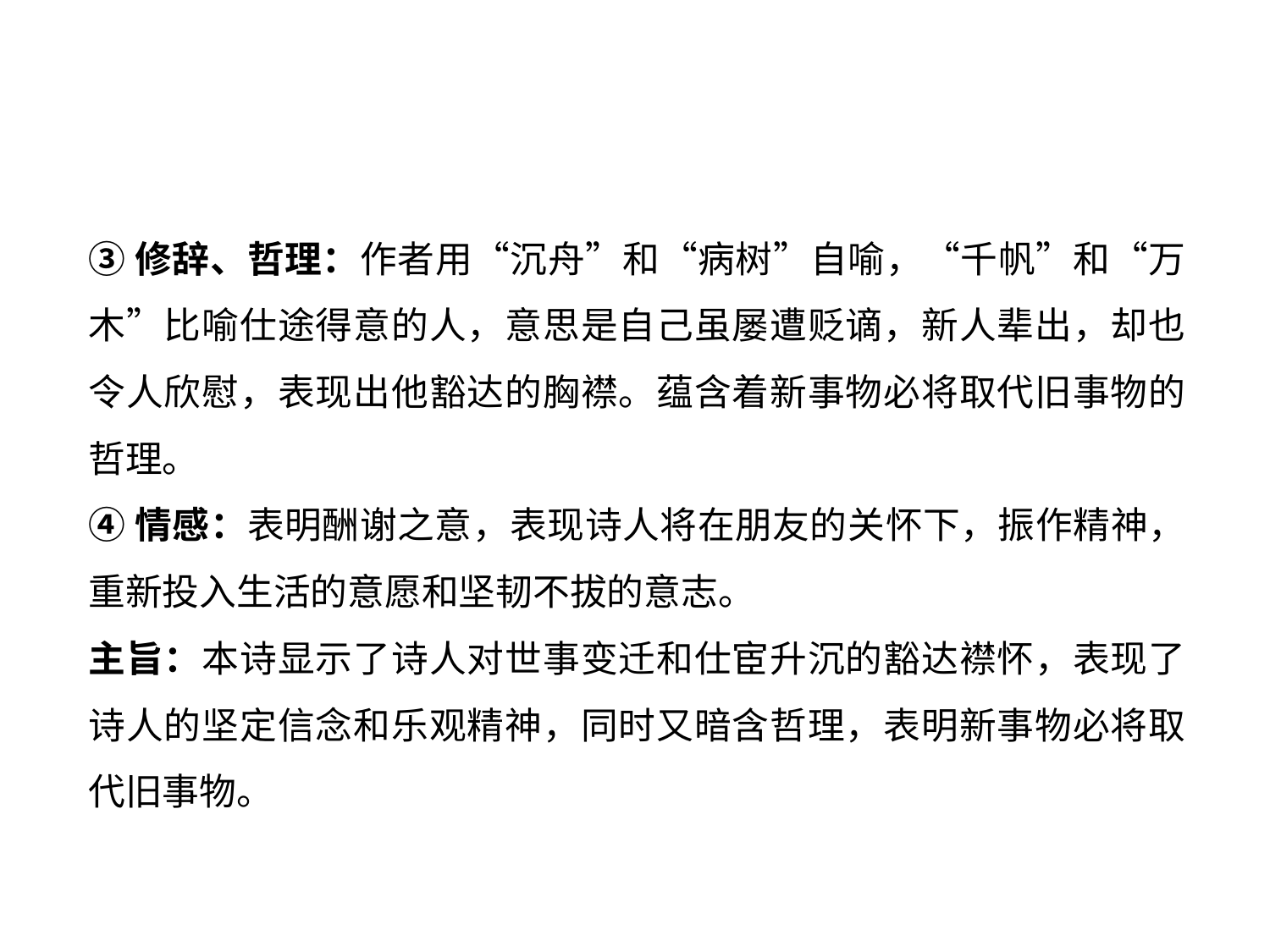

③修辞、哲理：作者用“沉舟”和“病树”自喻，“千帆”和“万木”比喻仕途得意的人，意思是自己虽屡遭贬谪，新人辈出，却也令人欣慰，表现出他豁达的胸襟。蕴含着新事物必将取代旧事物的哲理。
④情感：表明酬谢之意，表现诗人将在朋友的关怀下，振作精神，重新投入生活的意愿和坚韧不拔的意志。
主旨：本诗显示了诗人对世事变迁和仕宦升沉的豁达襟怀，表现了诗人的坚定信念和乐观精神，同时又暗含哲理，表明新事物必将取代旧事物。